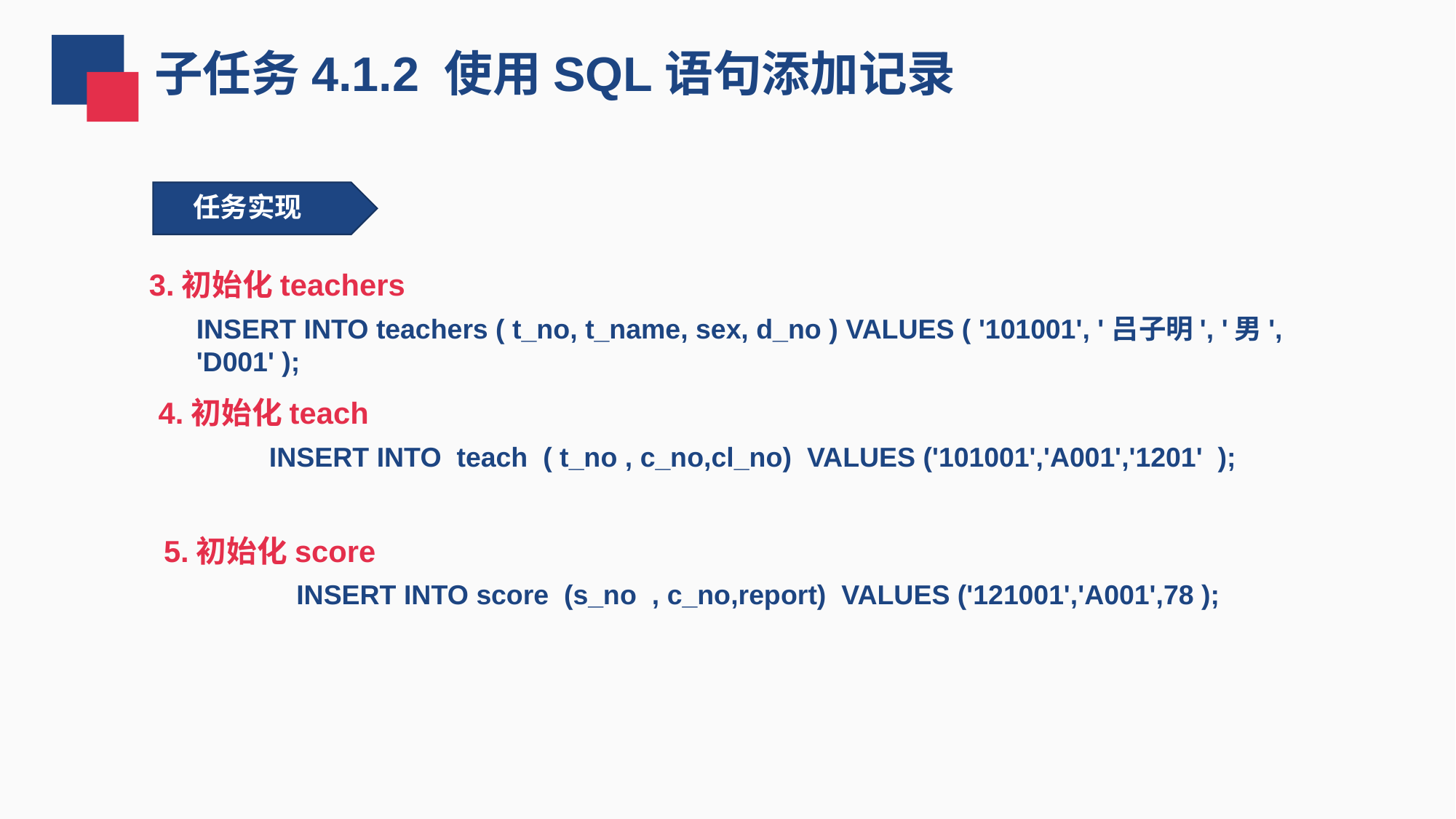

子任务4.1.2 使用SQL语句添加记录

任务实现
3.初始化teachers
INSERT INTO teachers ( t_no, t_name, sex, d_no ) VALUES ( '101001', '吕子明', '男', 'D001' );
4.初始化teach
INSERT INTO  teach  ( t_no , c_no,cl_no)  VALUES ('101001','A001','1201'  );
5.初始化score
INSERT INTO score  (s_no  , c_no,report)  VALUES ('121001','A001',78 );